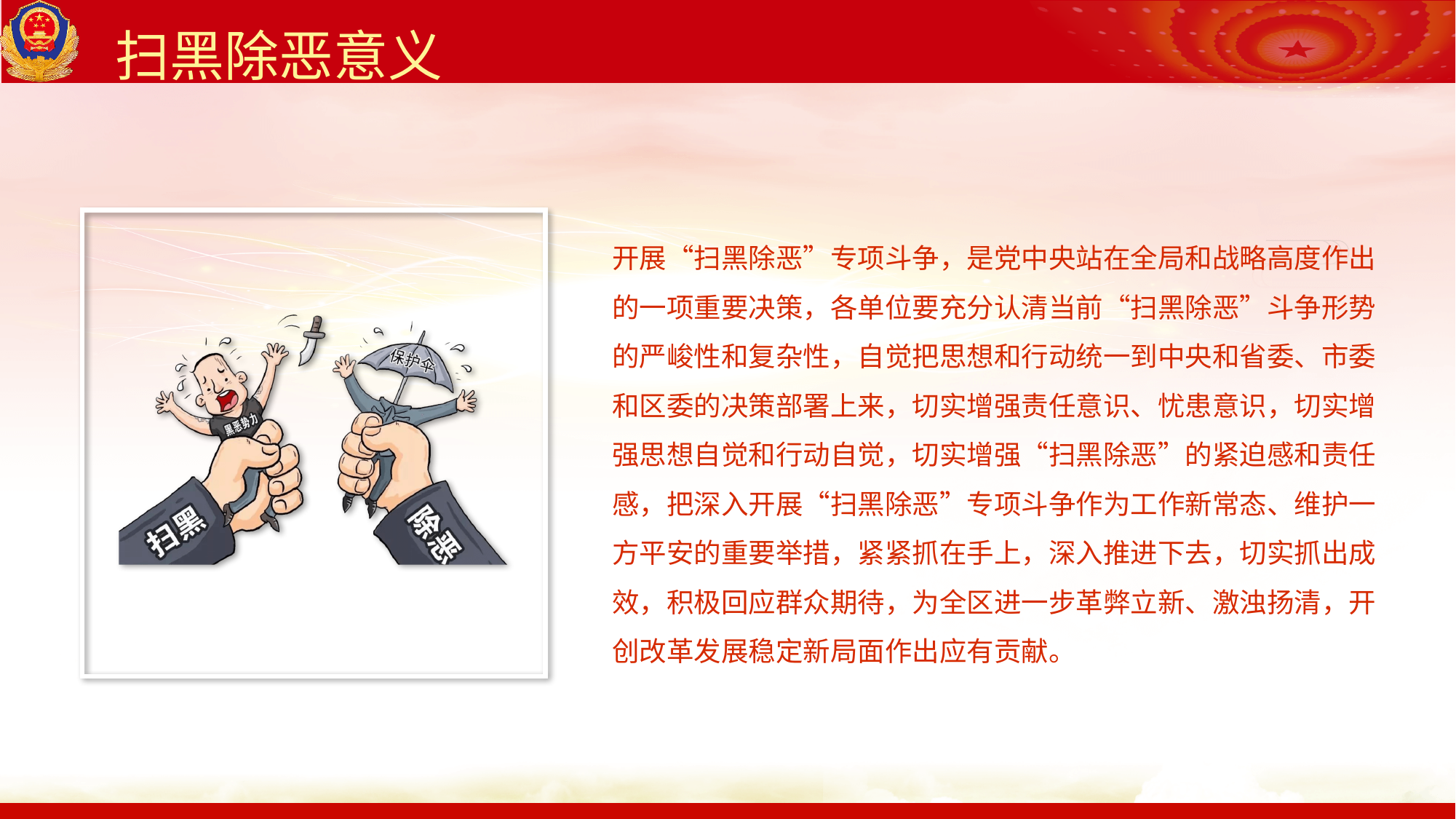

扫黑除恶意义

开展“扫黑除恶”专项斗争，是党中央站在全局和战略高度作出的一项重要决策，各单位要充分认清当前“扫黑除恶”斗争形势的严峻性和复杂性，自觉把思想和行动统一到中央和省委、市委和区委的决策部署上来，切实增强责任意识、忧患意识，切实增强思想自觉和行动自觉，切实增强“扫黑除恶”的紧迫感和责任感，把深入开展“扫黑除恶”专项斗争作为工作新常态、维护一方平安的重要举措，紧紧抓在手上，深入推进下去，切实抓出成效，积极回应群众期待，为全区进一步革弊立新、激浊扬清，开创改革发展稳定新局面作出应有贡献。